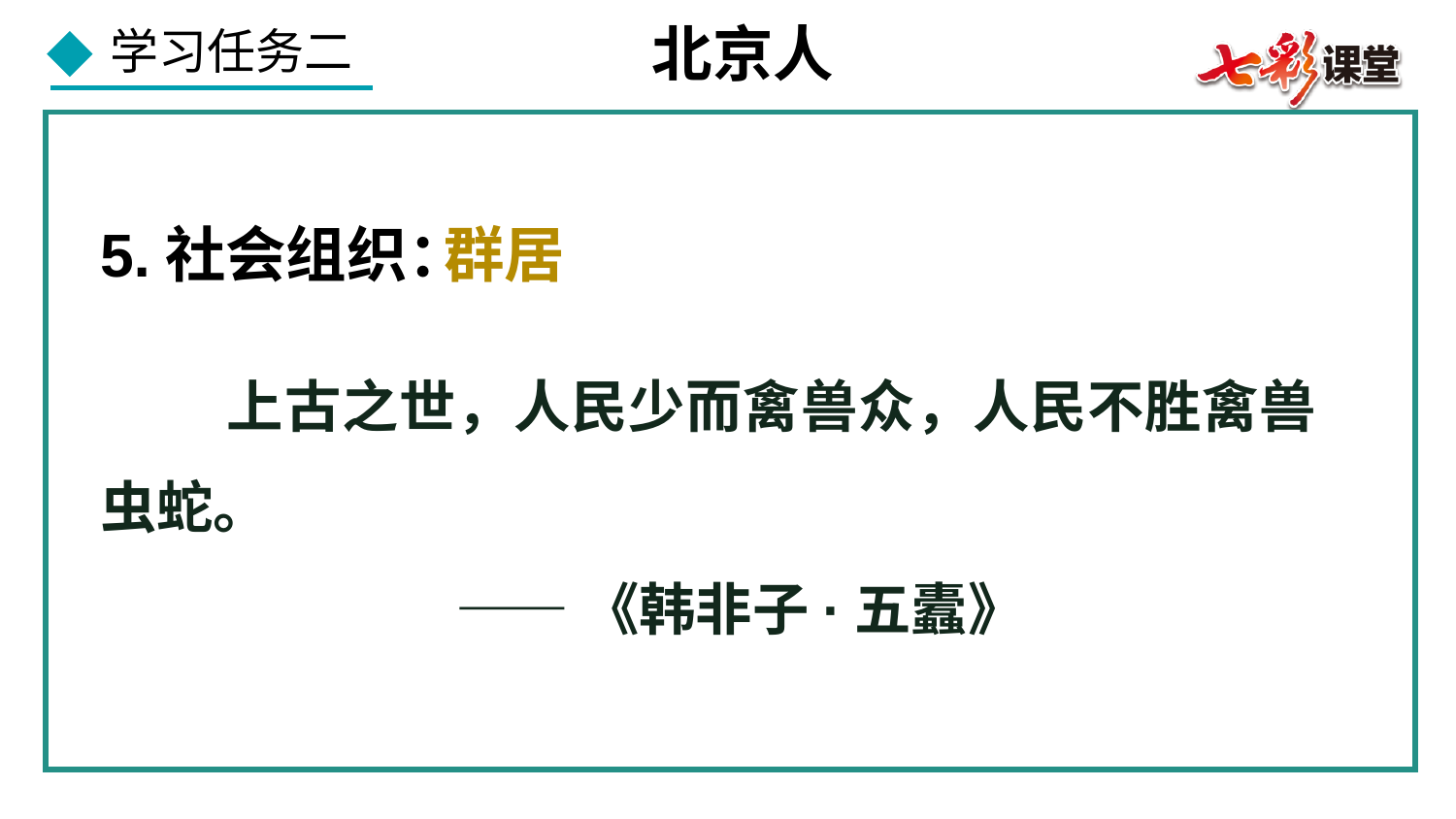

北京人
5.社会组织：
群居
 上古之世，人民少而禽兽众，人民不胜禽兽虫蛇。
                    ——《韩非子·五蠹》